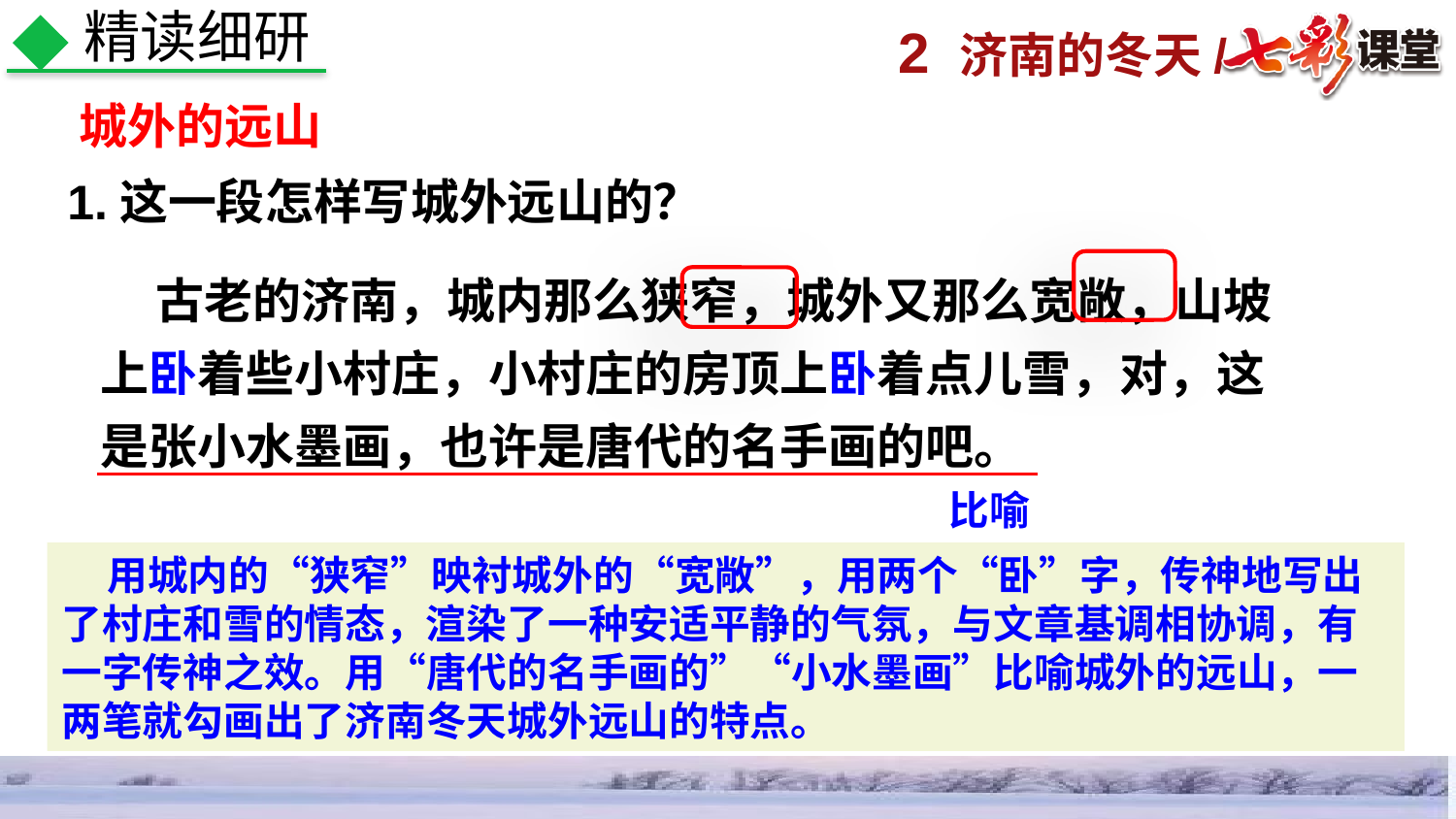

精读细研

城外的远山
1.这一段怎样写城外远山的？
    古老的济南，城内那么狭窄，城外又那么宽敞，山坡上卧着些小村庄，小村庄的房顶上卧着点儿雪，对，这是张小水墨画，也许是唐代的名手画的吧。

比喻
    用城内的“狭窄”映衬城外的“宽敞”，用两个“卧”字，传神地写出了村庄和雪的情态，渲染了一种安适平静的气氛，与文章基调相协调，有一字传神之效。用“唐代的名手画的”“小水墨画”比喻城外的远山，一两笔就勾画出了济南冬天城外远山的特点。